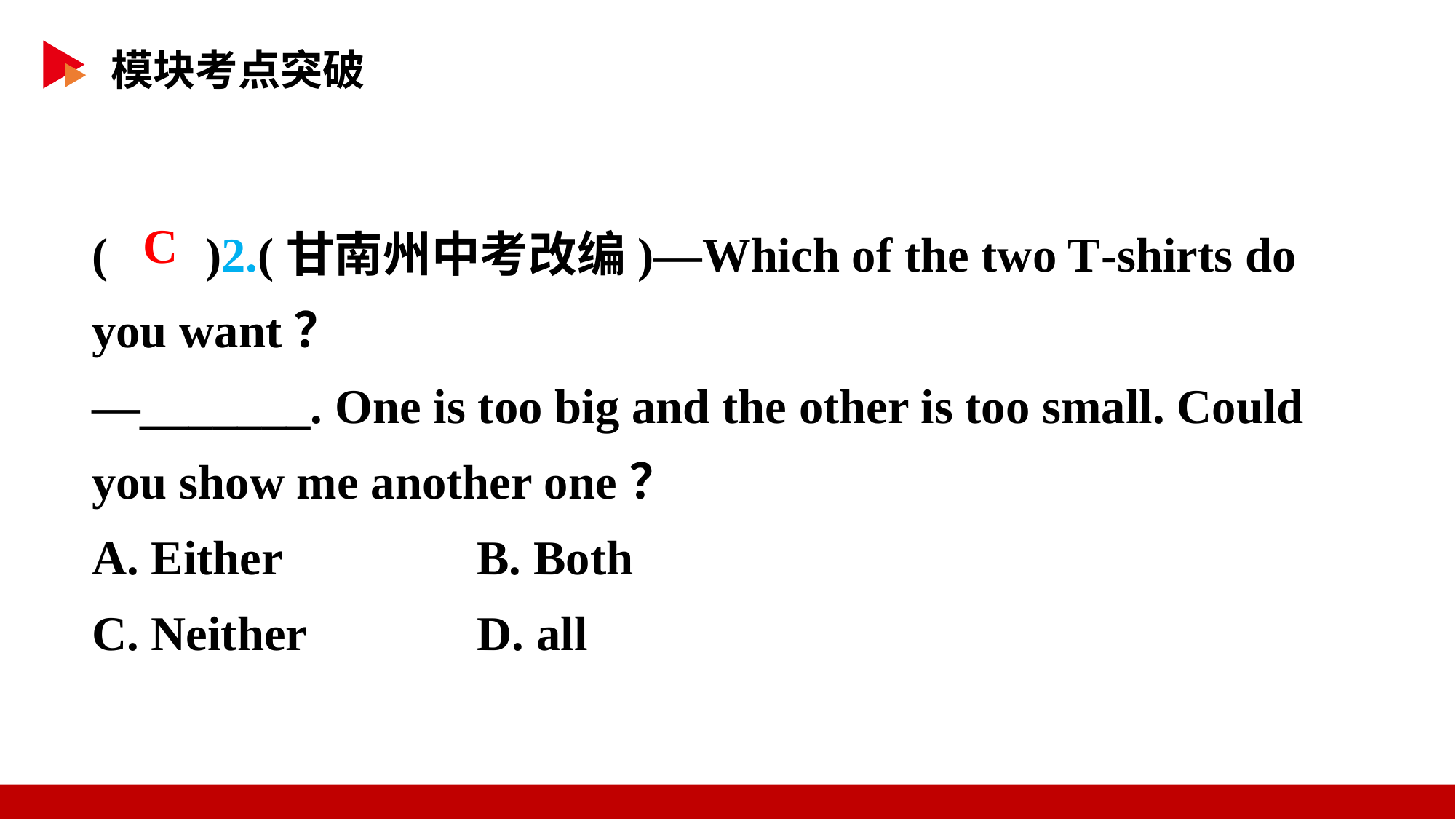

(        )2.(甘南州中考改编)—Which of the two T-shirts do you want？
—_______. One is too big and the other is too small. Could you show me another one？
A. Either                B. Both
C. Neither              D. all
   C